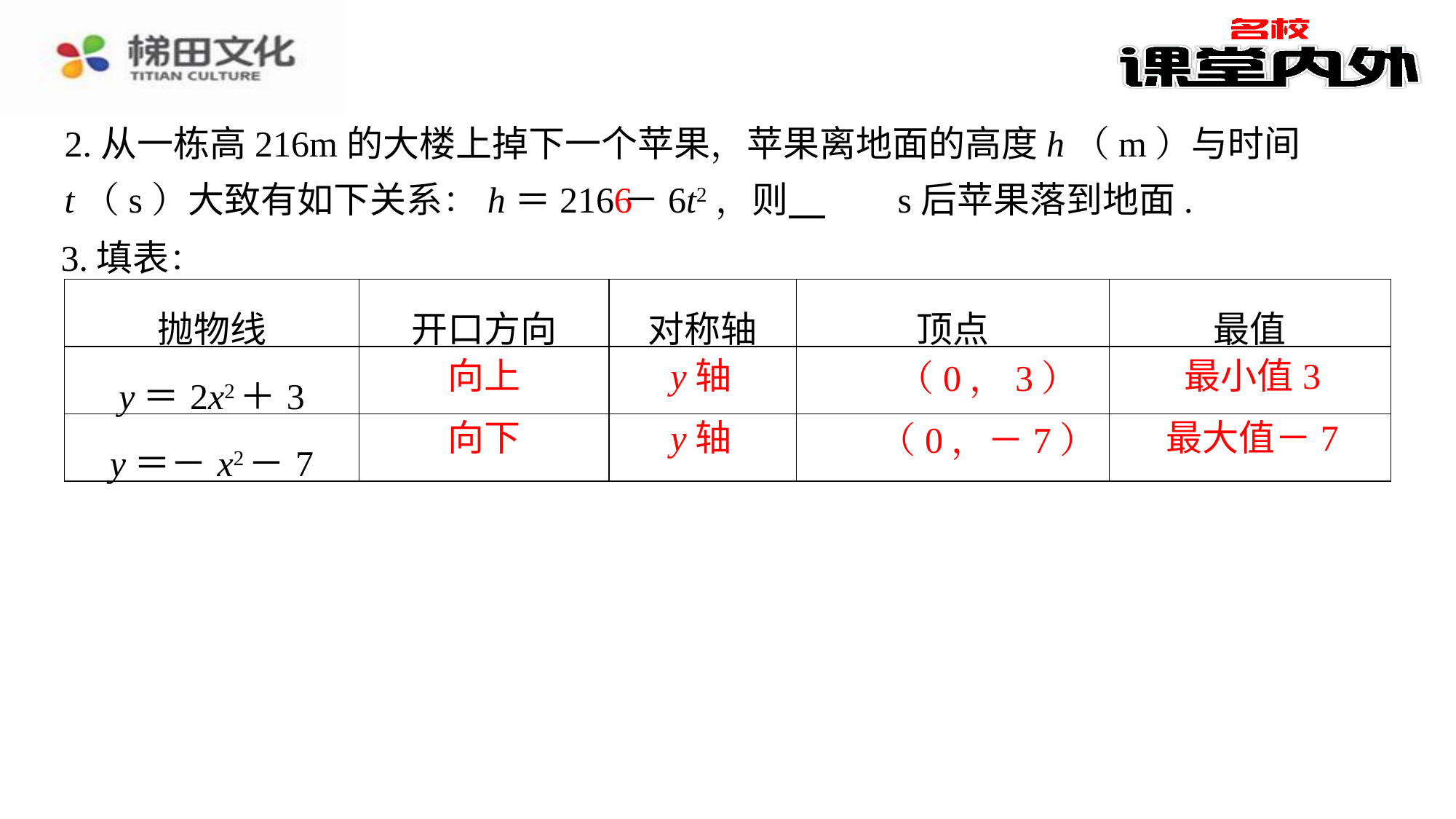

2.从一栋高216m的大楼上掉下一个苹果，苹果离地面的高度h（m）与时间t（s）大致有如下关系：h＝216－6t2，则 　6　⁠s后苹果落到地面.
6
3.填表：
| 抛物线 | 开口方向 | 对称轴 | 顶点 | 最值 |
| --- | --- | --- | --- | --- |
| y＝2x2＋3 | 向上 | y轴 | （0，3） | 最小值3 |
| y＝－x2－7 | 向下 | y轴 | （0，－7） | 最大值－7 |
向上
y轴
最小值3
（0，3）
向下
y轴
最大值－7
（0，－7）